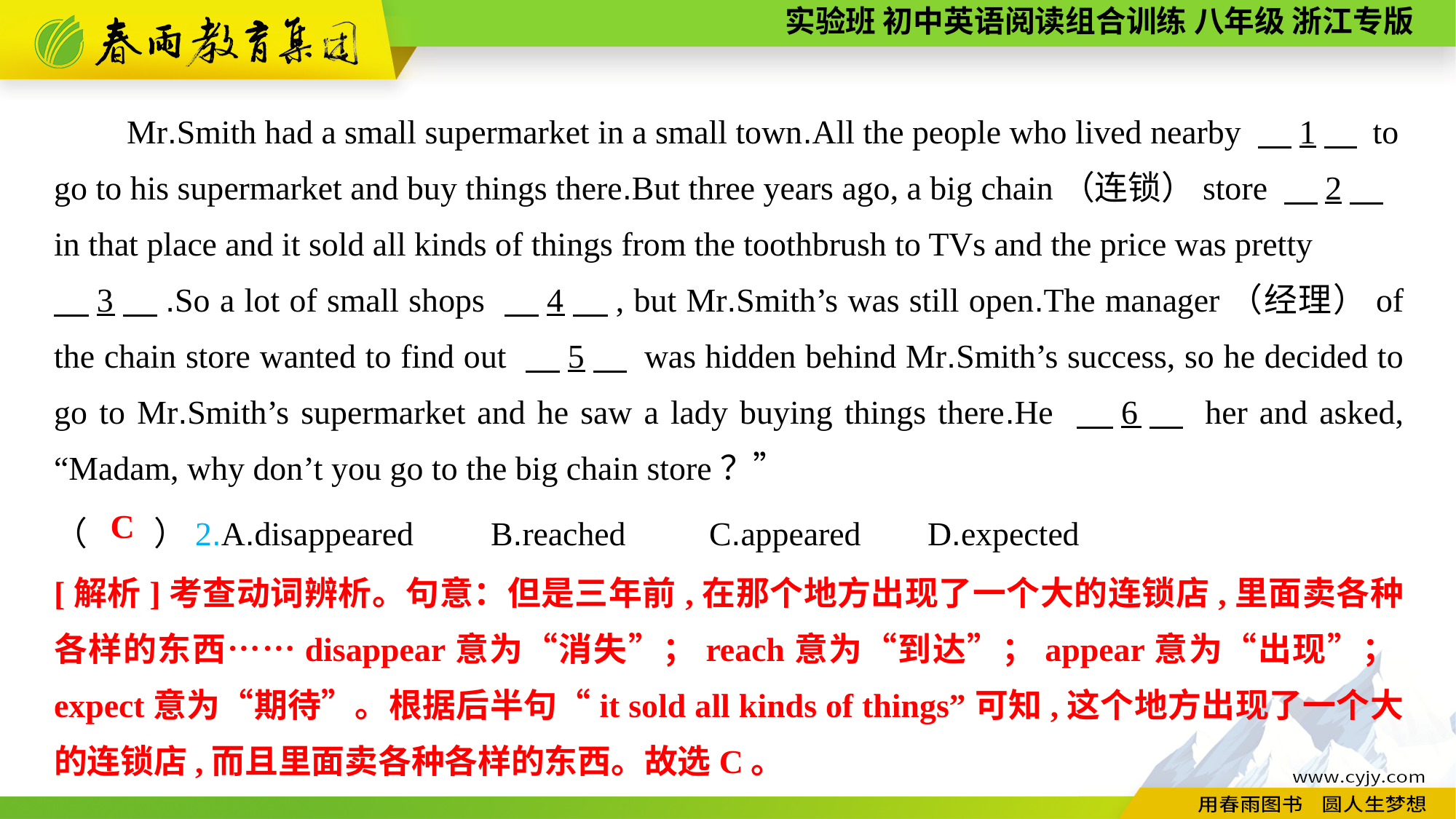

Mr.Smith had a small supermarket in a small town.All the people who lived nearby 　1　 to go to his supermarket and buy things there.But three years ago, a big chain（连锁）store 　2　 in that place and it sold all kinds of things from the toothbrush to TVs and the price was pretty
　3　.So a lot of small shops 　4　, but Mr.Smith’s was still open.The manager（经理）of the chain store wanted to find out 　5　 was hidden behind Mr.Smith’s success, so he decided to go to Mr.Smith’s supermarket and he saw a lady buying things there.He 　6　 her and asked, “Madam, why don’t you go to the big chain store？”
（　　）2.A.disappeared	B.reached	C.appeared	D.expected
C
[解析]考查动词辨析。句意：但是三年前,在那个地方出现了一个大的连锁店,里面卖各种各样的东西……disappear意为“消失”；reach意为“到达”；appear意为“出现”；expect意为“期待”。根据后半句“it sold all kinds of things”可知,这个地方出现了一个大的连锁店,而且里面卖各种各样的东西。故选C。